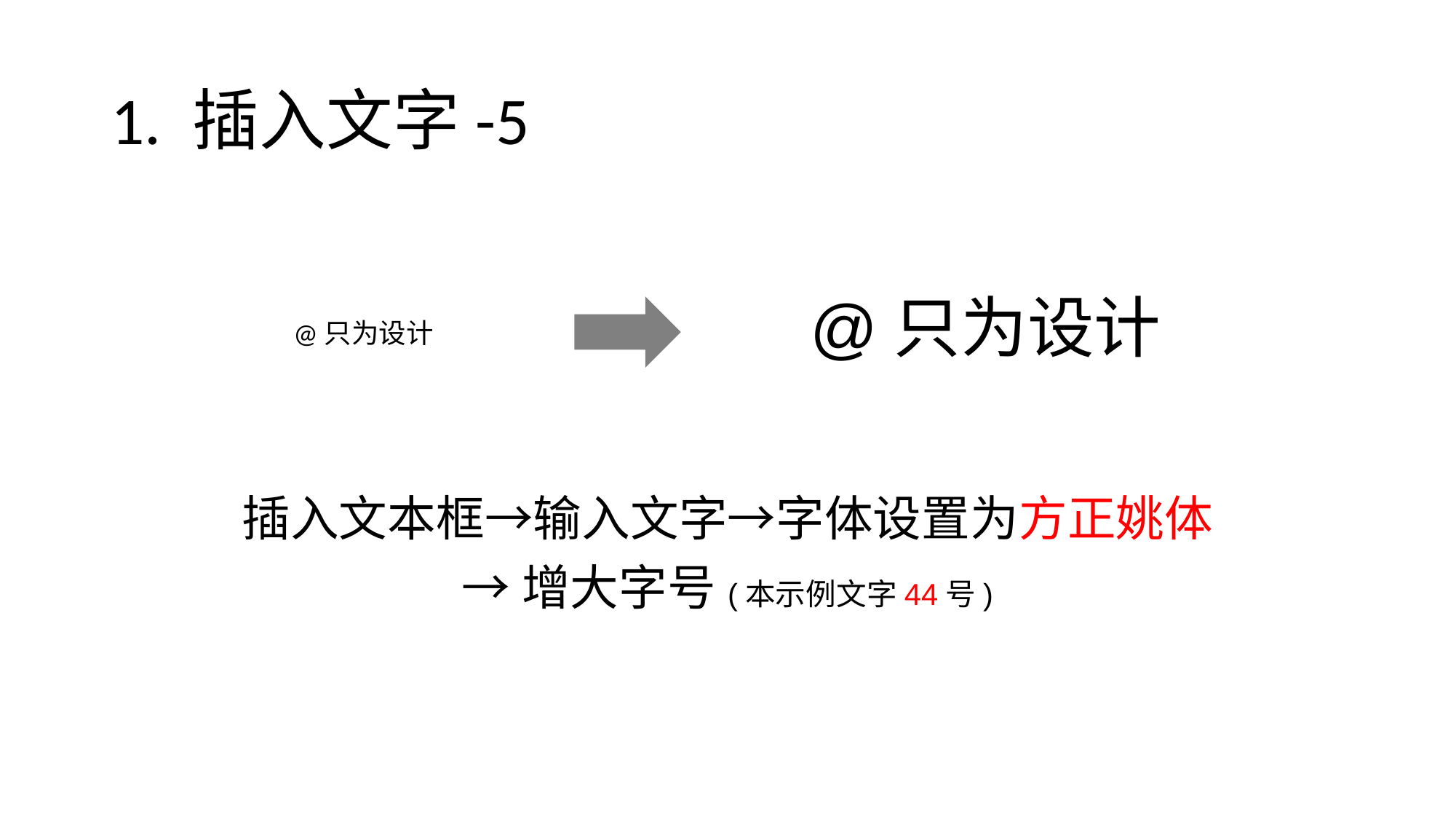

# 1. 插入文字-5
@只为设计

@只为设计
插入文本框→输入文字→字体设置为方正姚体
→增大字号(本示例文字44号)